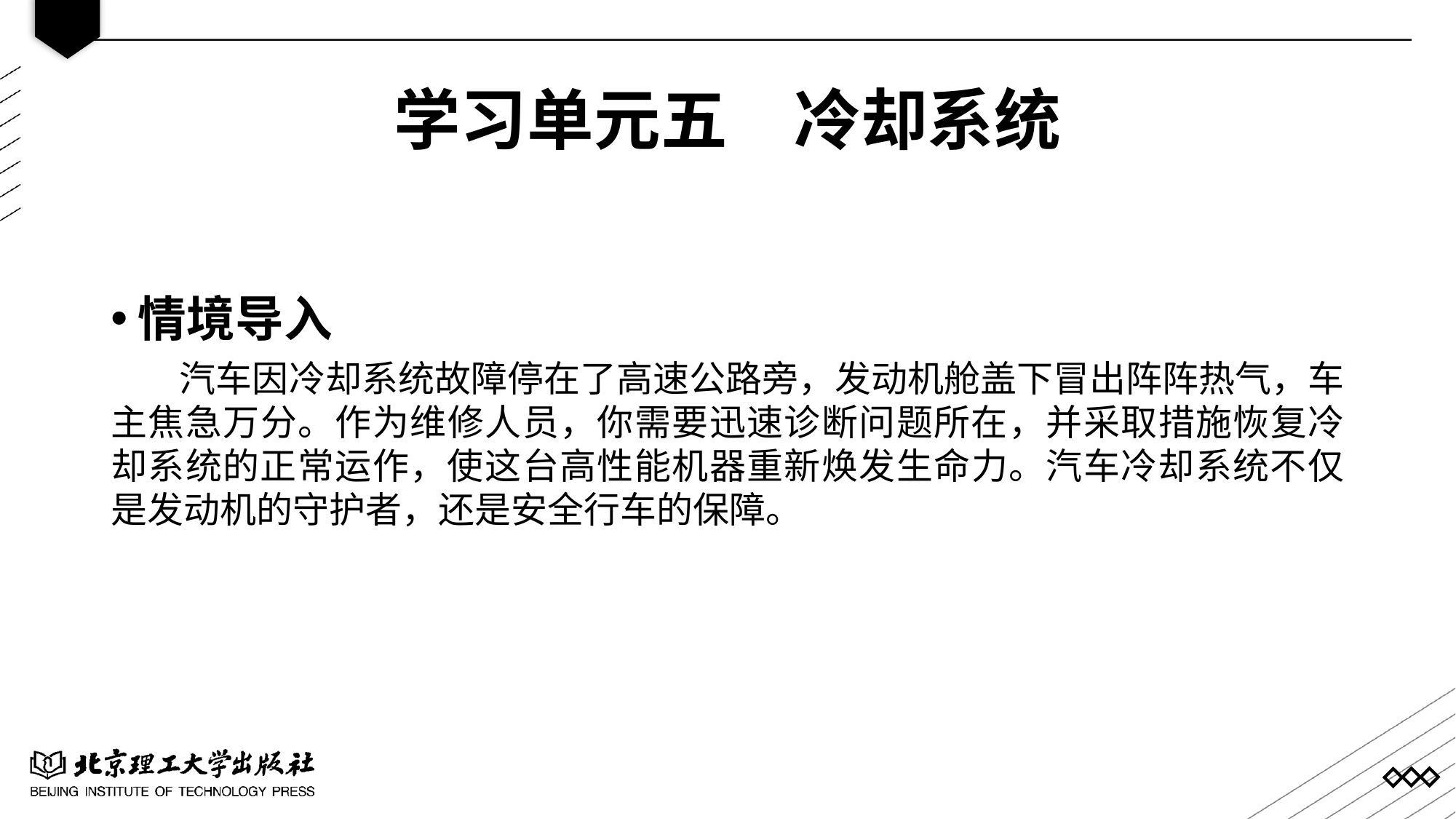

学习单元五　冷却系统
情境导入
汽车因冷却系统故障停在了高速公路旁，发动机舱盖下冒出阵阵热气，车主焦急万分。作为维修人员，你需要迅速诊断问题所在，并采取措施恢复冷却系统的正常运作，使这台高性能机器重新焕发生命力。汽车冷却系统不仅是发动机的守护者，还是安全行车的保障。